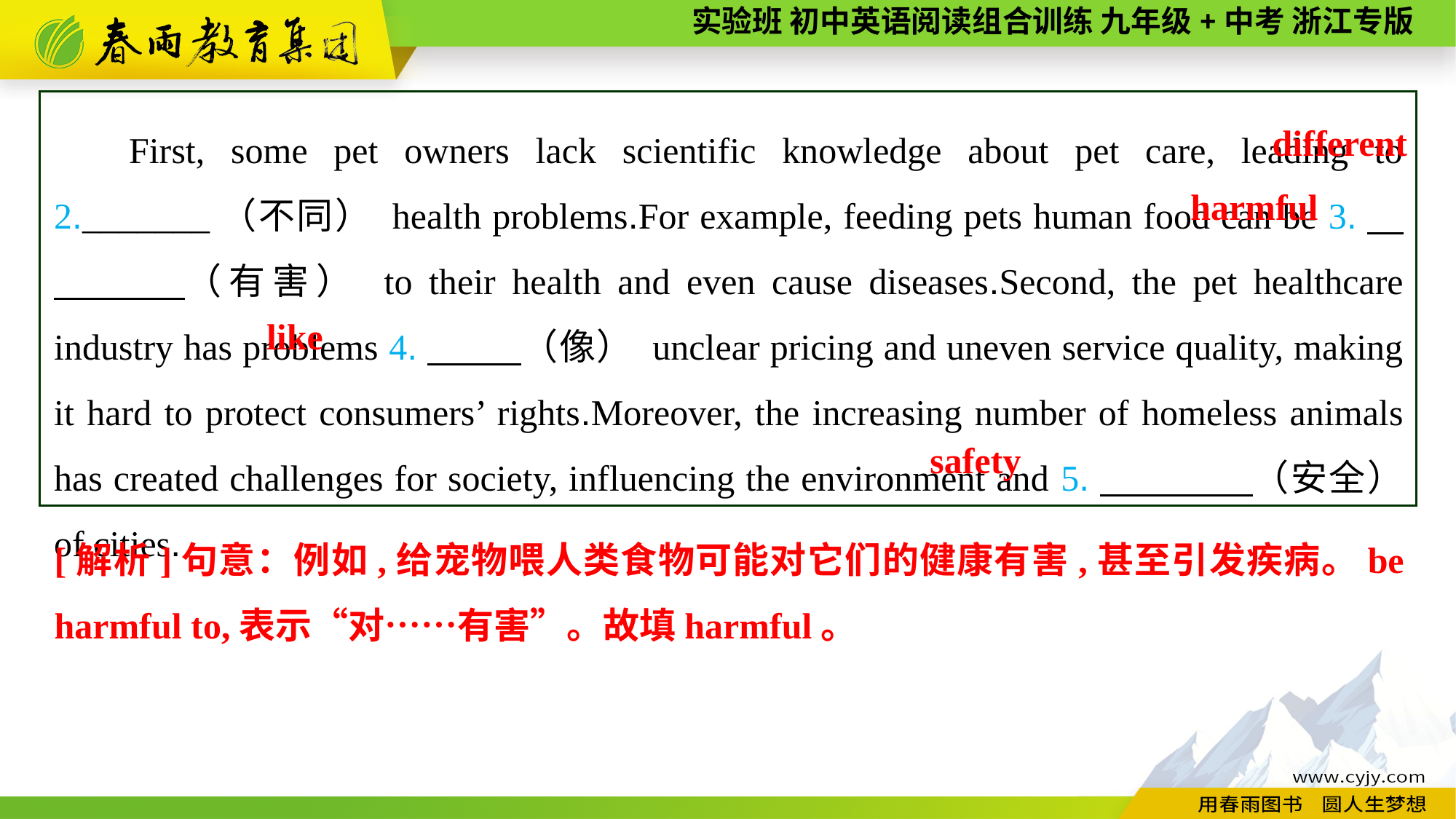

First, some pet owners lack scientific knowledge about pet care, leading to 2._______（不同） health problems.For example, feeding pets human food can be 3.　　　　（有害） to their health and even cause diseases.Second, the pet healthcare industry has problems 4.　  　（像） unclear pricing and uneven service quality, making it hard to protect consumers’ rights.Moreover, the increasing number of homeless animals has created challenges for society, influencing the environment and 5.　　　　（安全） of cities.
different
harmful
like
safety
[解析]句意：例如,给宠物喂人类食物可能对它们的健康有害,甚至引发疾病。be harmful to,表示“对……有害”。故填harmful。